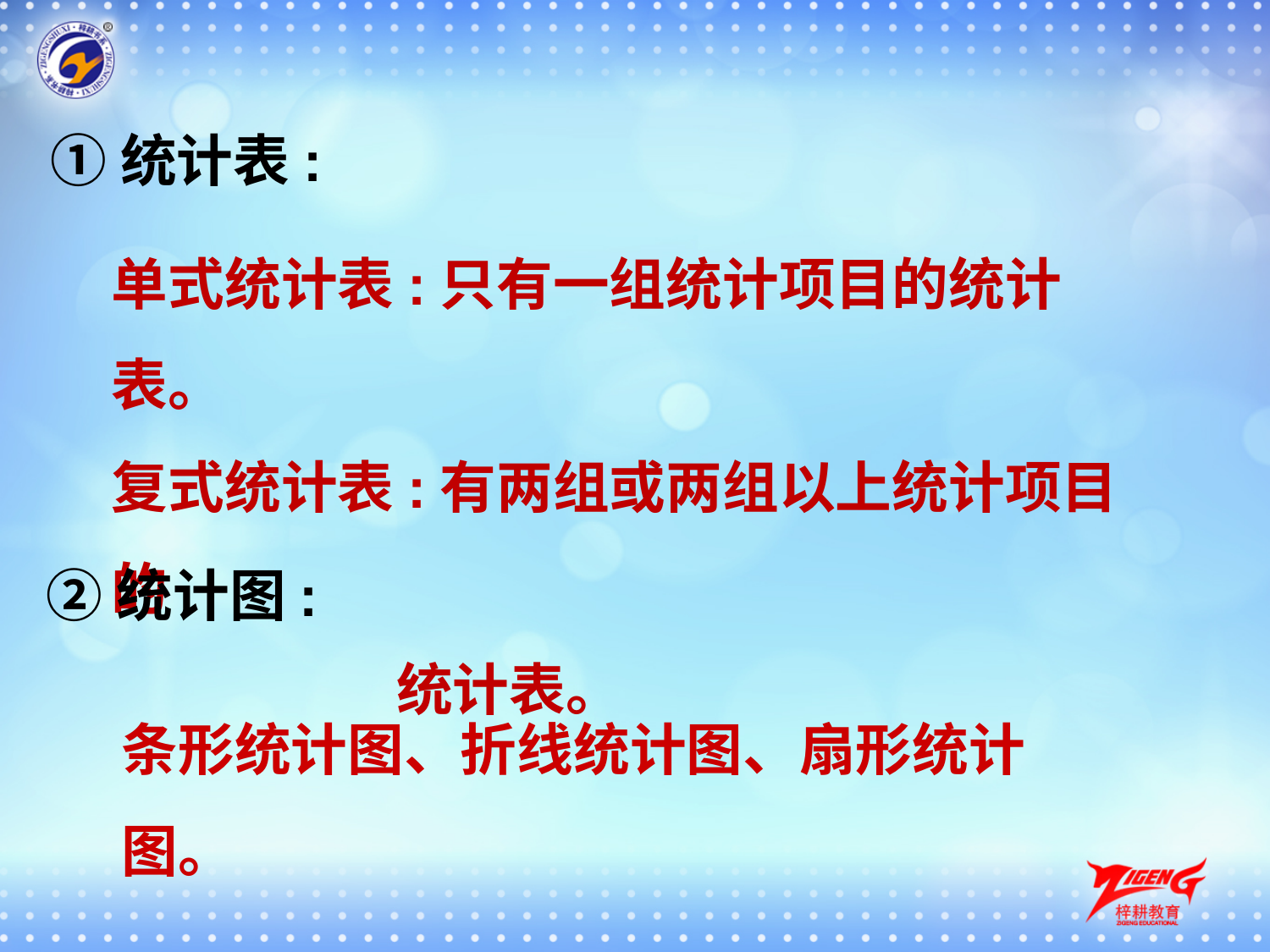

①统计表:
单式统计表:只有一组统计项目的统计表。
复式统计表:有两组或两组以上统计项目的
                     统计表。
②统计图:
条形统计图、折线统计图、扇形统计图。